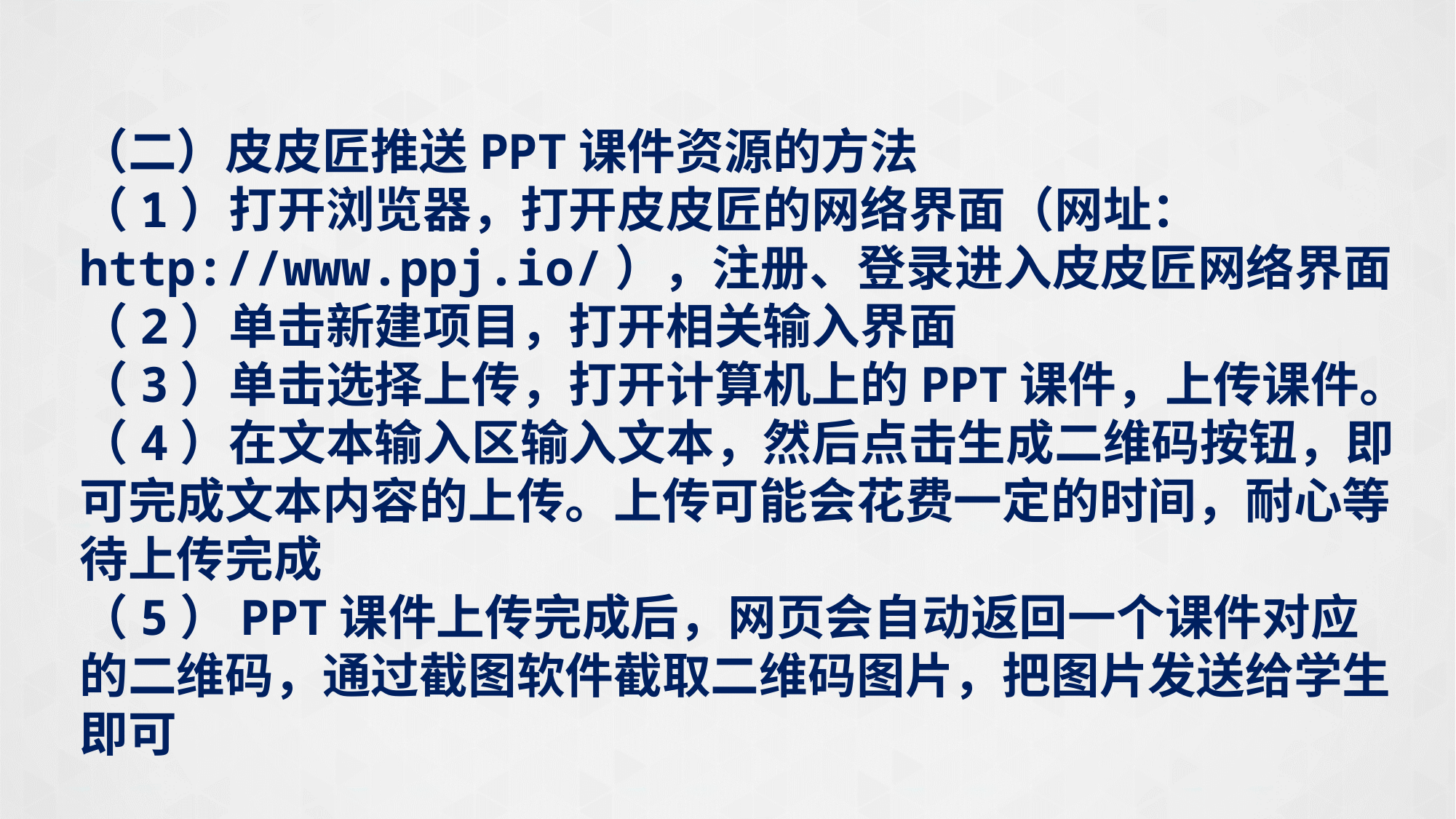

（二）皮皮匠推送PPT课件资源的方法
（1）打开浏览器，打开皮皮匠的网络界面（网址：http://www.ppj.io/），注册、登录进入皮皮匠网络界面
（2）单击新建项目，打开相关输入界面
（3）单击选择上传，打开计算机上的PPT课件，上传课件。
（4）在文本输入区输入文本，然后点击生成二维码按钮，即可完成文本内容的上传。上传可能会花费一定的时间，耐心等待上传完成
（5）PPT课件上传完成后，网页会自动返回一个课件对应的二维码，通过截图软件截取二维码图片，把图片发送给学生即可